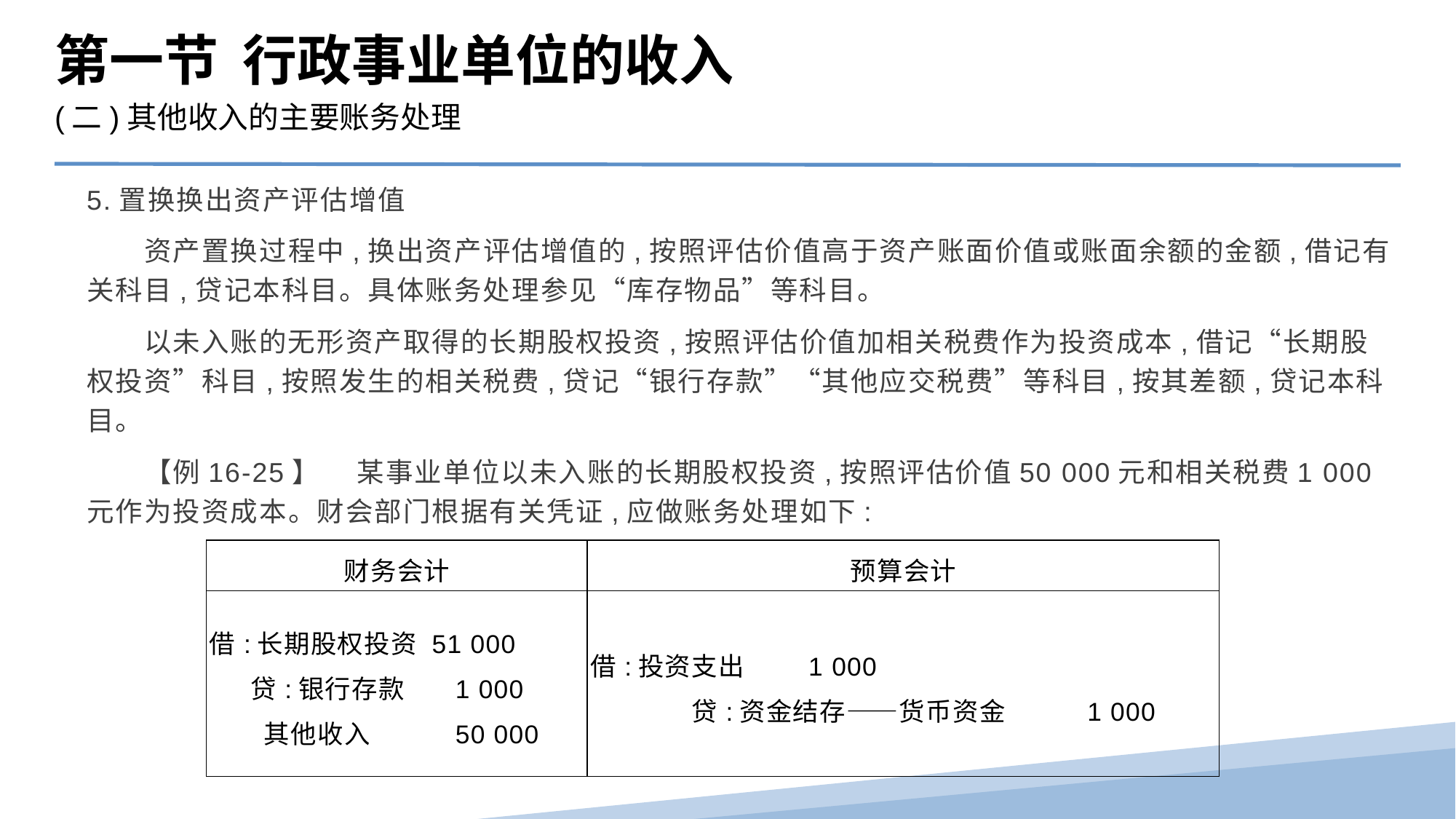

第一节  行政事业单位的收入
(二)其他收入的主要账务处理
5.置换换出资产评估增值
　　资产置换过程中,换出资产评估增值的,按照评估价值高于资产账面价值或账面余额的金额,借记有关科目,贷记本科目。具体账务处理参见“库存物品”等科目。
　　以未入账的无形资产取得的长期股权投资,按照评估价值加相关税费作为投资成本,借记“长期股权投资”科目,按照发生的相关税费,贷记“银行存款”“其他应交税费”等科目,按其差额,贷记本科目。
　　【例16-25】　 某事业单位以未入账的长期股权投资,按照评估价值50 000元和相关税费1 000元作为投资成本。财会部门根据有关凭证,应做账务处理如下:
| 财务会计 | 预算会计 |
| --- | --- |
| 借:长期股权投资 51 000 贷:银行存款 1 000 其他收入 50 000 | 借:投资支出 1 000 贷:资金结存——货币资金 1 000 |